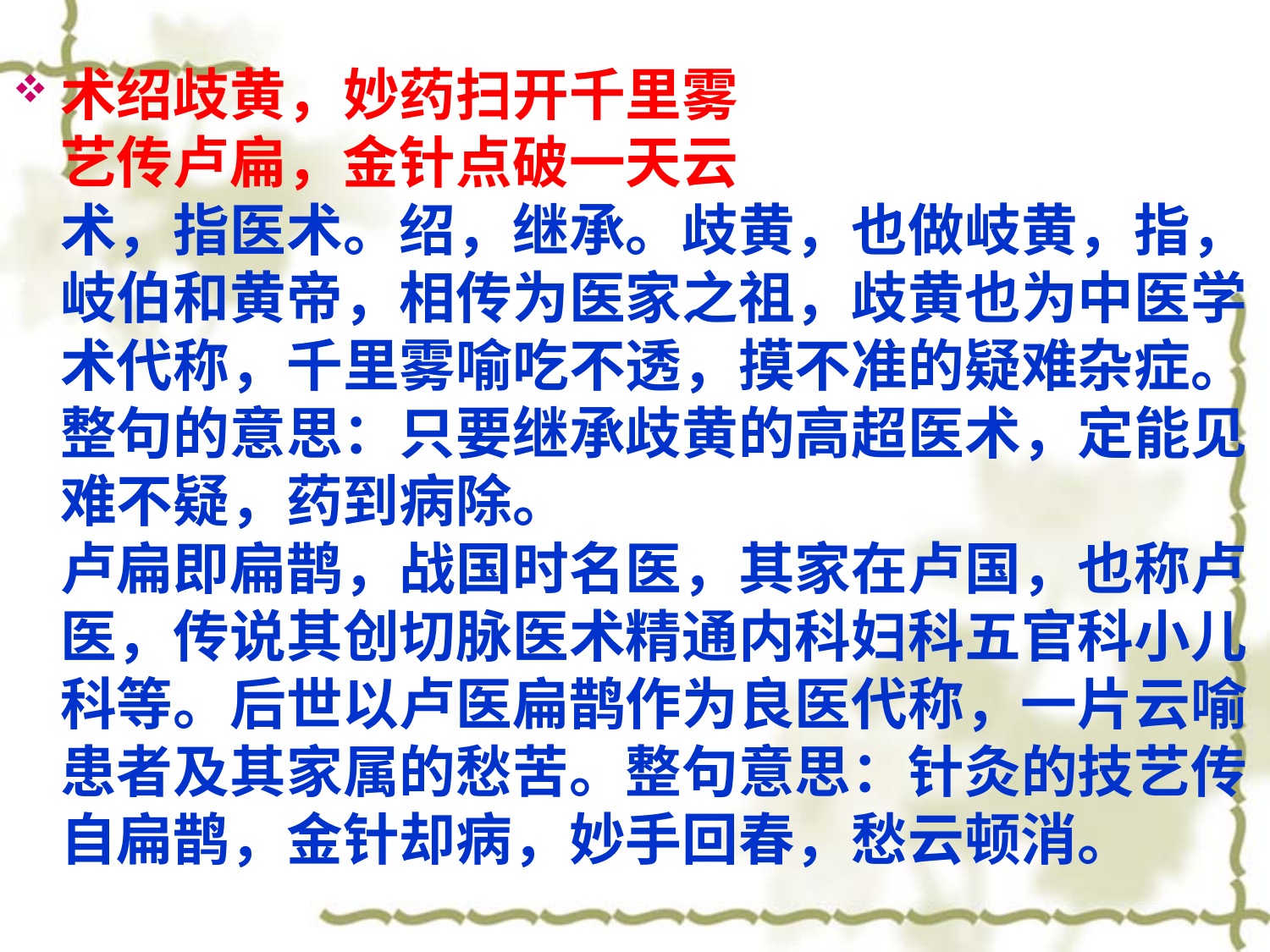

术绍歧黄，妙药扫开千里雾
艺传卢扁，金针点破一天云
术，指医术。绍，继承。歧黄，也做岐黄，指，岐伯和黄帝，相传为医家之祖，歧黄也为中医学术代称，千里雾喻吃不透，摸不准的疑难杂症。整句的意思：只要继承歧黄的高超医术，定能见难不疑，药到病除。
卢扁即扁鹊，战国时名医，其家在卢国，也称卢医，传说其创切脉医术精通内科妇科五官科小儿科等。后世以卢医扁鹊作为良医代称，一片云喻患者及其家属的愁苦。整句意思：针灸的技艺传自扁鹊，金针却病，妙手回春，愁云顿消。